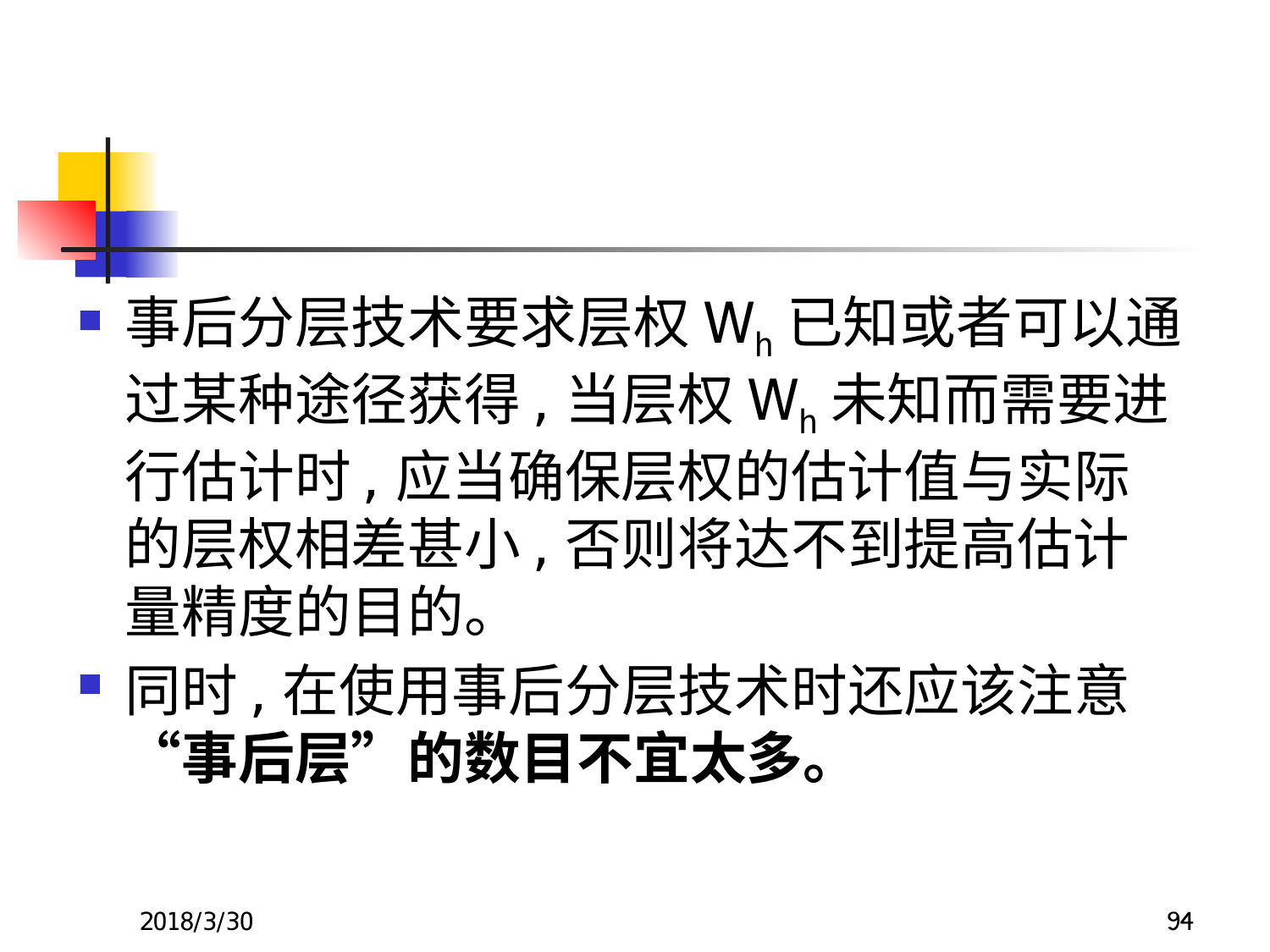

事后分层技术要求层权Wh已知或者可以通过某种途径获得,当层权Wh未知而需要进行估计时,应当确保层权的估计值与实际的层权相差甚小,否则将达不到提高估计量精度的目的。
同时,在使用事后分层技术时还应该注意“事后层”的数目不宜太多。

2018/3/30
94